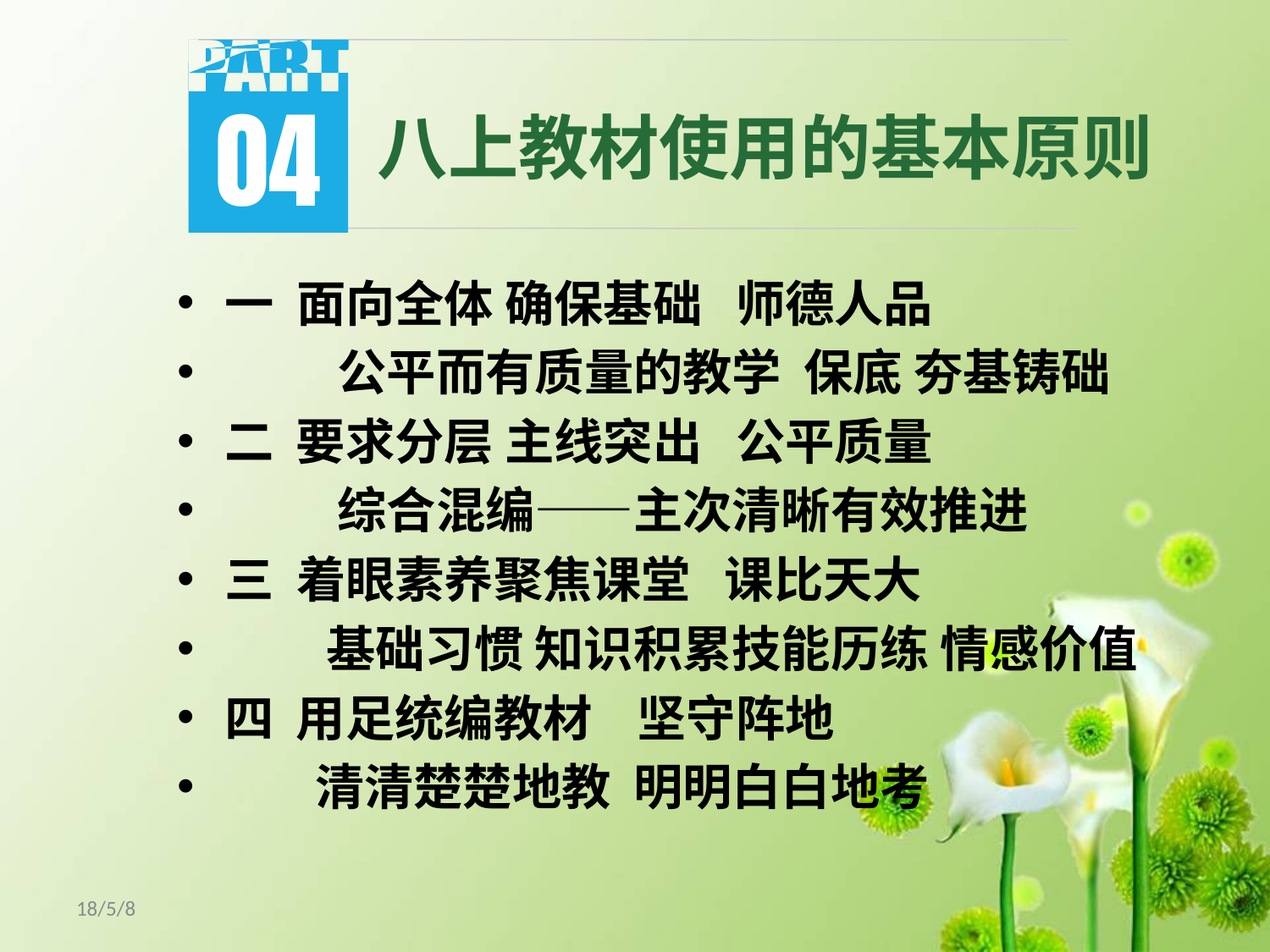

04

八上教材使用的基本原则

一  面向全体 确保基础   师德人品
         公平而有质量的教学  保底 夯基铸础
二  要求分层 主线突出   公平质量
         综合混编——主次清晰有效推进
三  着眼素养聚焦课堂   课比天大
        基础习惯 知识积累技能历练 情感价值
四  用足统编教材    坚守阵地
       清清楚楚地教  明明白白地考
18/5/8